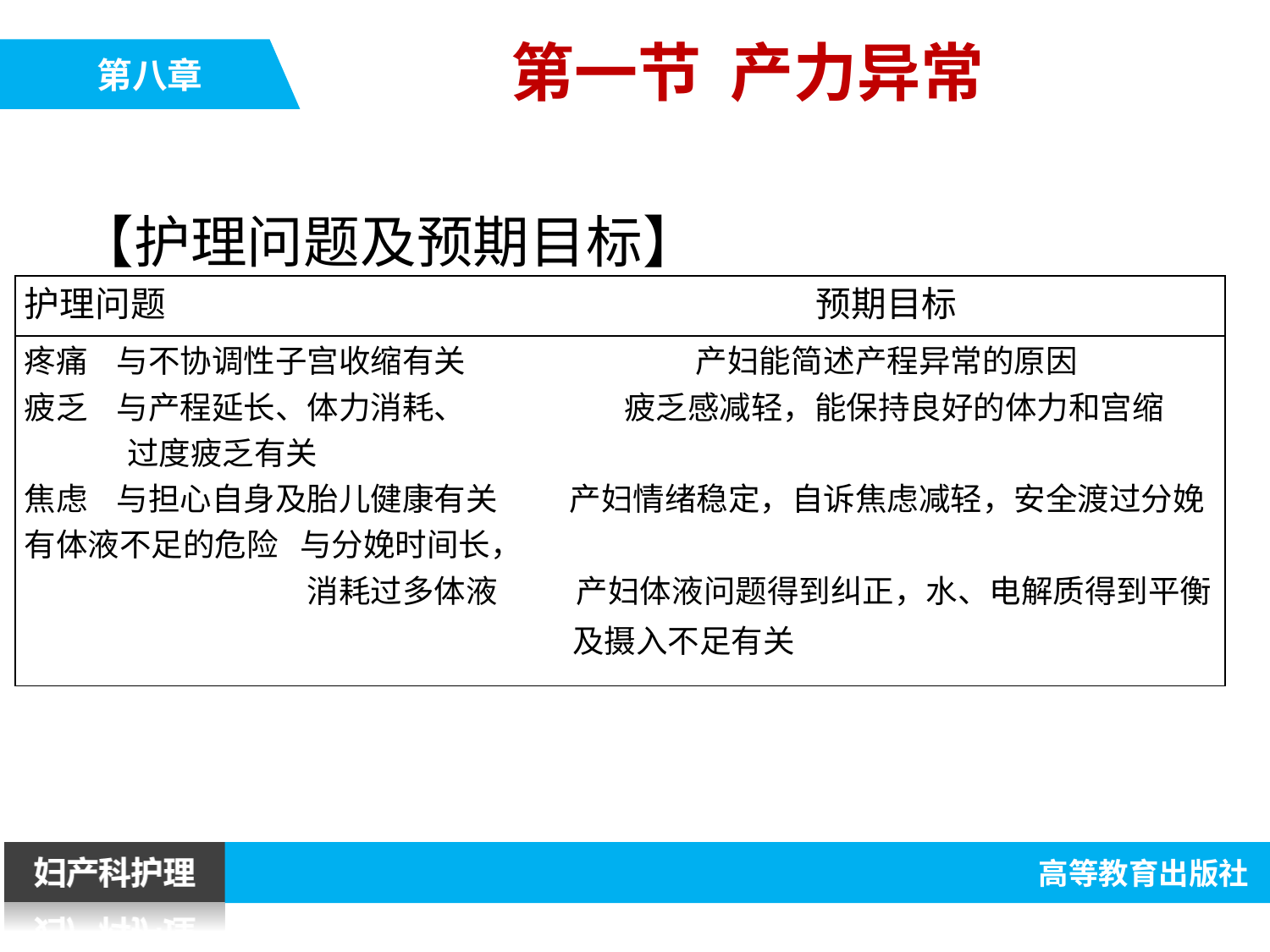

第一节  产力异常

【护理问题及预期目标】

| 护理问题 预期目标 |
| --- |
| 疼痛 与不协调性子宫收缩有关 产妇能简述产程异常的原因 疲乏 与产程延长、体力消耗、 疲乏感减轻，能保持良好的体力和宫缩 过度疲乏有关 焦虑 与担心自身及胎儿健康有关 产妇情绪稳定，自诉焦虑减轻，安全渡过分娩 有体液不足的危险 与分娩时间长， 消耗过多体液 产妇体液问题得到纠正，水、电解质得到平衡 及摄入不足有关 |